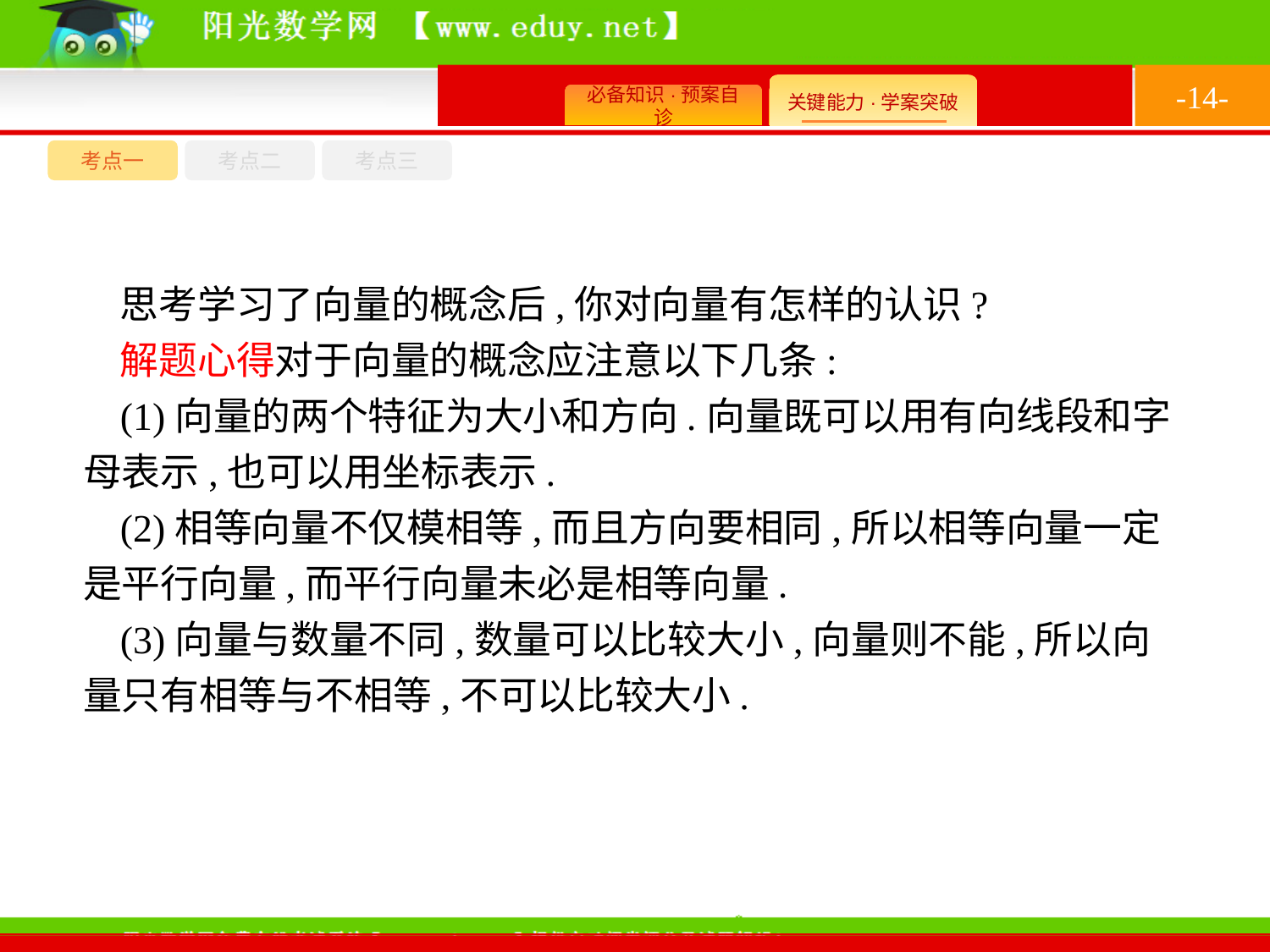

-14-
考点一
考点三
考点二
思考学习了向量的概念后,你对向量有怎样的认识?
解题心得对于向量的概念应注意以下几条:
(1)向量的两个特征为大小和方向.向量既可以用有向线段和字母表示,也可以用坐标表示.
(2)相等向量不仅模相等,而且方向要相同,所以相等向量一定是平行向量,而平行向量未必是相等向量.
(3)向量与数量不同,数量可以比较大小,向量则不能,所以向量只有相等与不相等,不可以比较大小.